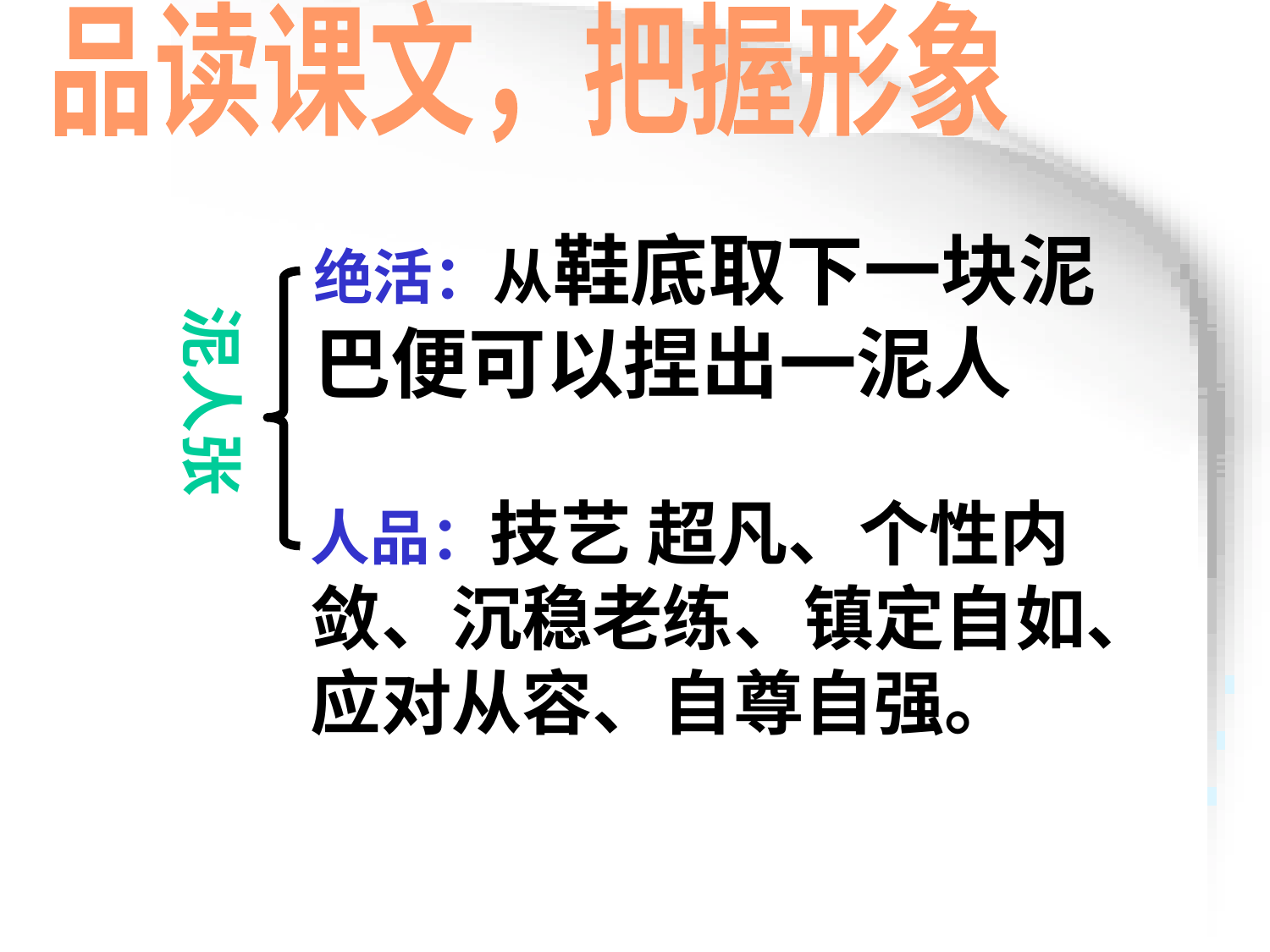

品读课文，把握形象
绝活：从鞋底取下一块泥巴便可以捏出一泥人

泥人张
人品：技艺 超凡、个性内敛、沉稳老练、镇定自如、应对从容、自尊自强。